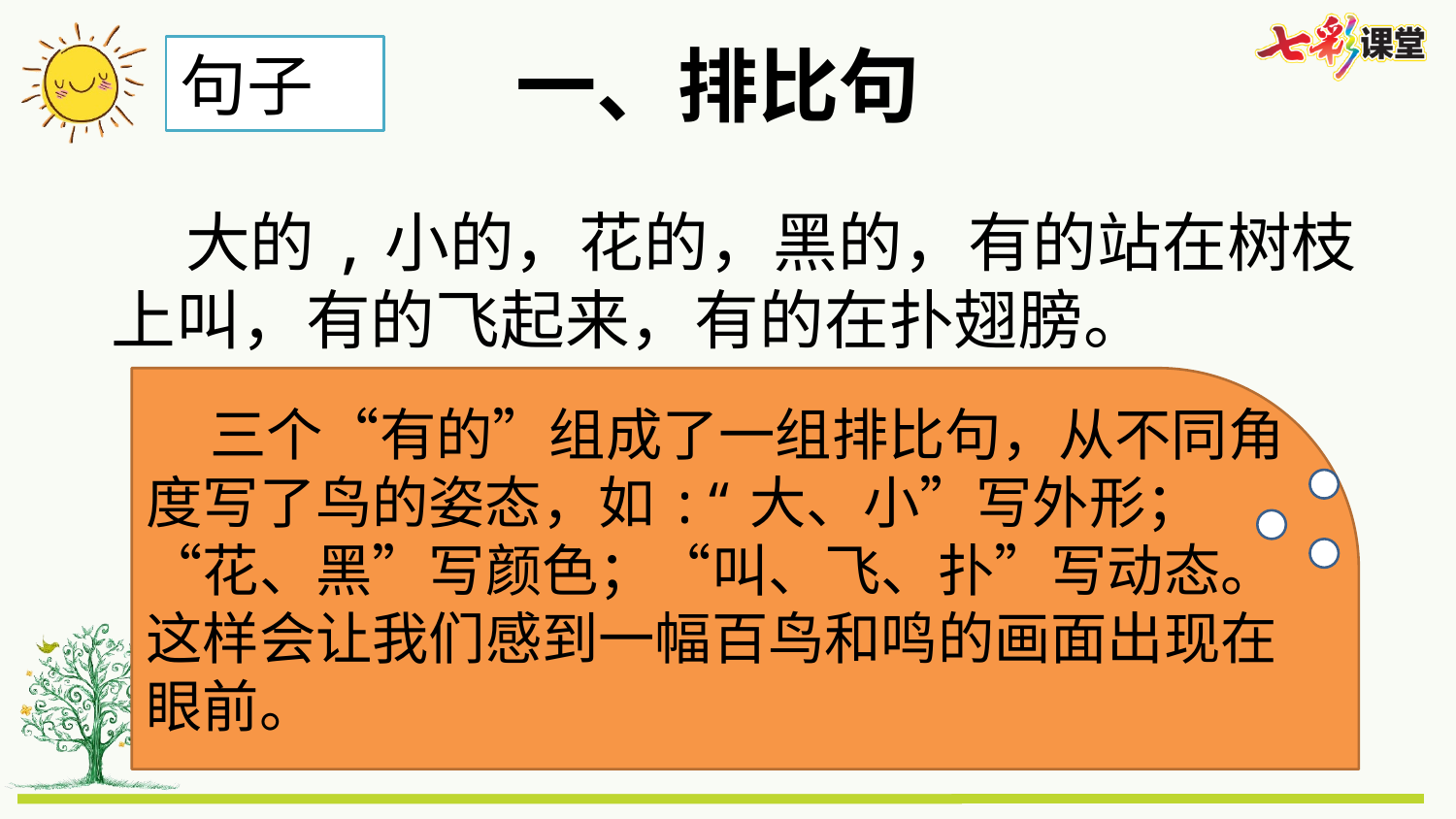

一、排比句
句子
    大的,小的，花的，黑的，有的站在树枝上叫，有的飞起来，有的在扑翅膀。
    三个“有的”组成了一组排比句，从不同角度写了鸟的姿态，如:“大、小”写外形；“花、黑”写颜色；“叫、飞、扑”写动态。这样会让我们感到一幅百鸟和鸣的画面出现在眼前。